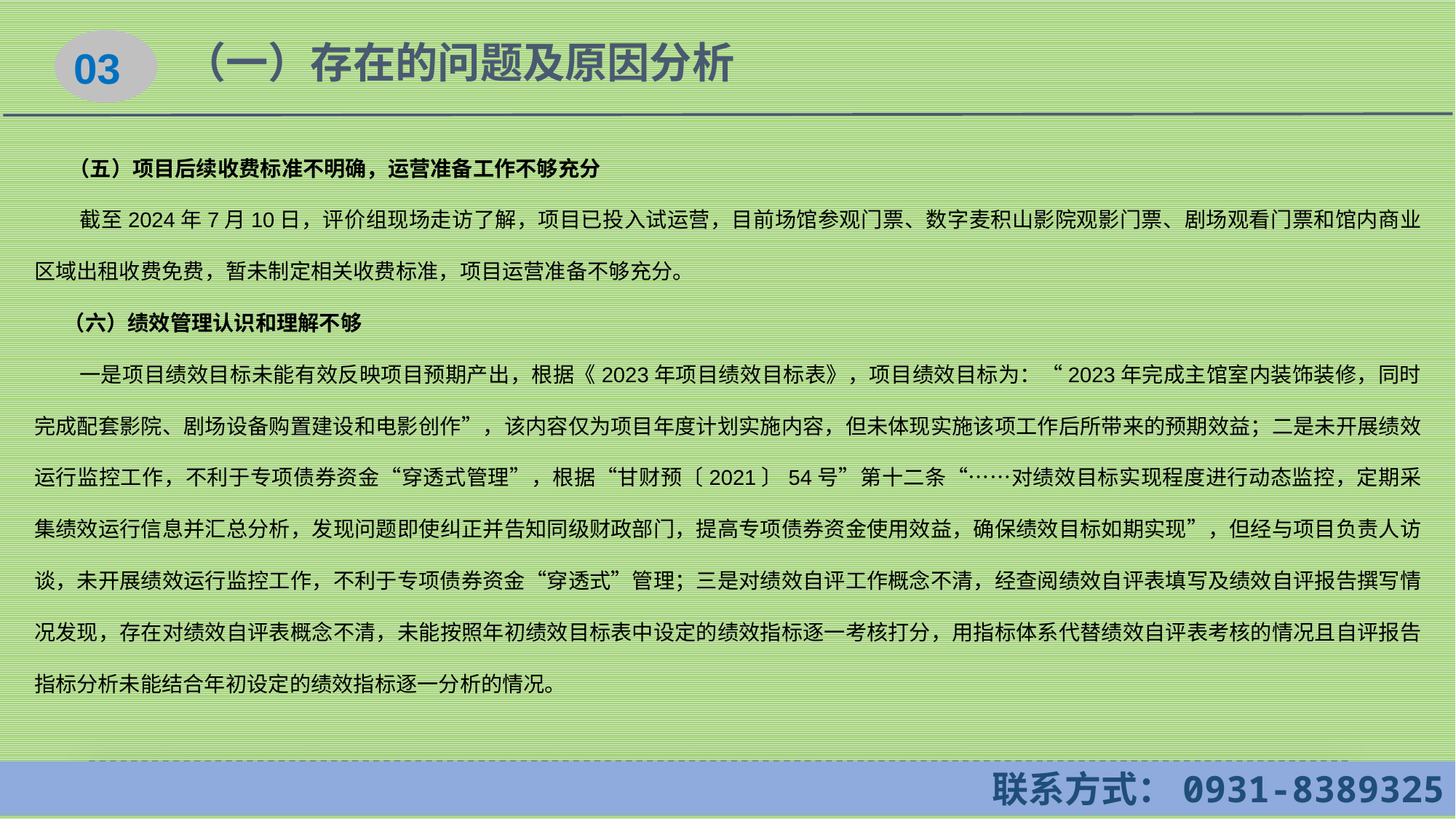

03
（一）存在的问题及原因分析
      （五）项目后续收费标准不明确，运营准备工作不够充分
        截至2024年7月10日，评价组现场走访了解，项目已投入试运营，目前场馆参观门票、数字麦积山影院观影门票、剧场观看门票和馆内商业区域出租收费免费，暂未制定相关收费标准，项目运营准备不够充分。
     （六）绩效管理认识和理解不够
        一是项目绩效目标未能有效反映项目预期产出，根据《2023年项目绩效目标表》，项目绩效目标为：“2023年完成主馆室内装饰装修，同时完成配套影院、剧场设备购置建设和电影创作”，该内容仅为项目年度计划实施内容，但未体现实施该项工作后所带来的预期效益；二是未开展绩效运行监控工作，不利于专项债券资金“穿透式管理”，根据“甘财预〔2021〕54号”第十二条“……对绩效目标实现程度进行动态监控，定期采集绩效运行信息并汇总分析，发现问题即使纠正并告知同级财政部门，提高专项债券资金使用效益，确保绩效目标如期实现”，但经与项目负责人访谈，未开展绩效运行监控工作，不利于专项债券资金“穿透式”管理；三是对绩效自评工作概念不清，经查阅绩效自评表填写及绩效自评报告撰写情况发现，存在对绩效自评表概念不清，未能按照年初绩效目标表中设定的绩效指标逐一考核打分，用指标体系代替绩效自评表考核的情况且自评报告指标分析未能结合年初设定的绩效指标逐一分析的情况。
21
                                      联系方式：0931-8389325